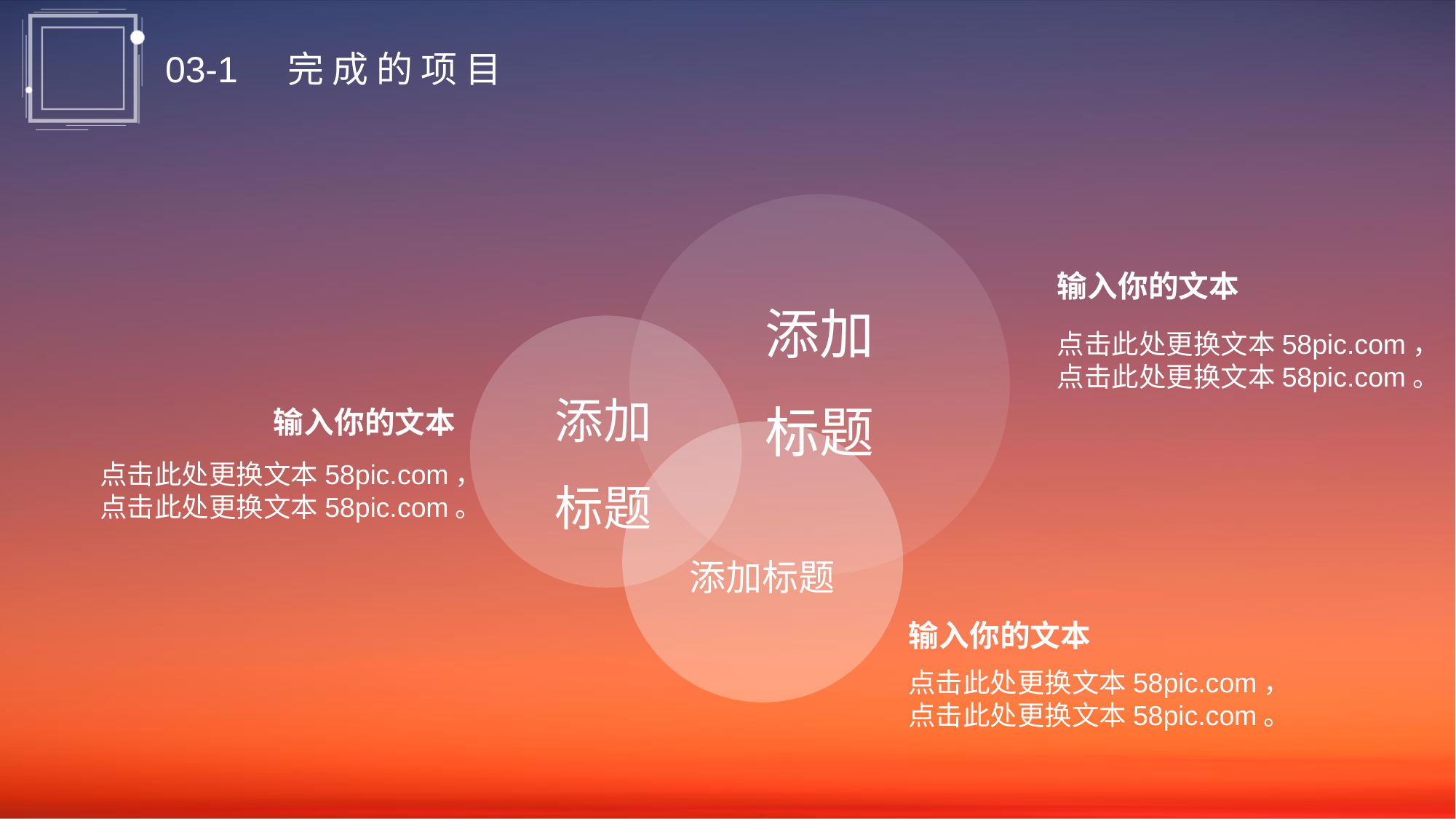

03-1    完 成 的 项 目

添加标题
输入你的文本
点击此处更换文本58pic.com，点击此处更换文本58pic.com。
添加标题
输入你的文本
点击此处更换文本58pic.com，点击此处更换文本58pic.com。
添加标题
输入你的文本
点击此处更换文本58pic.com，点击此处更换文本58pic.com。